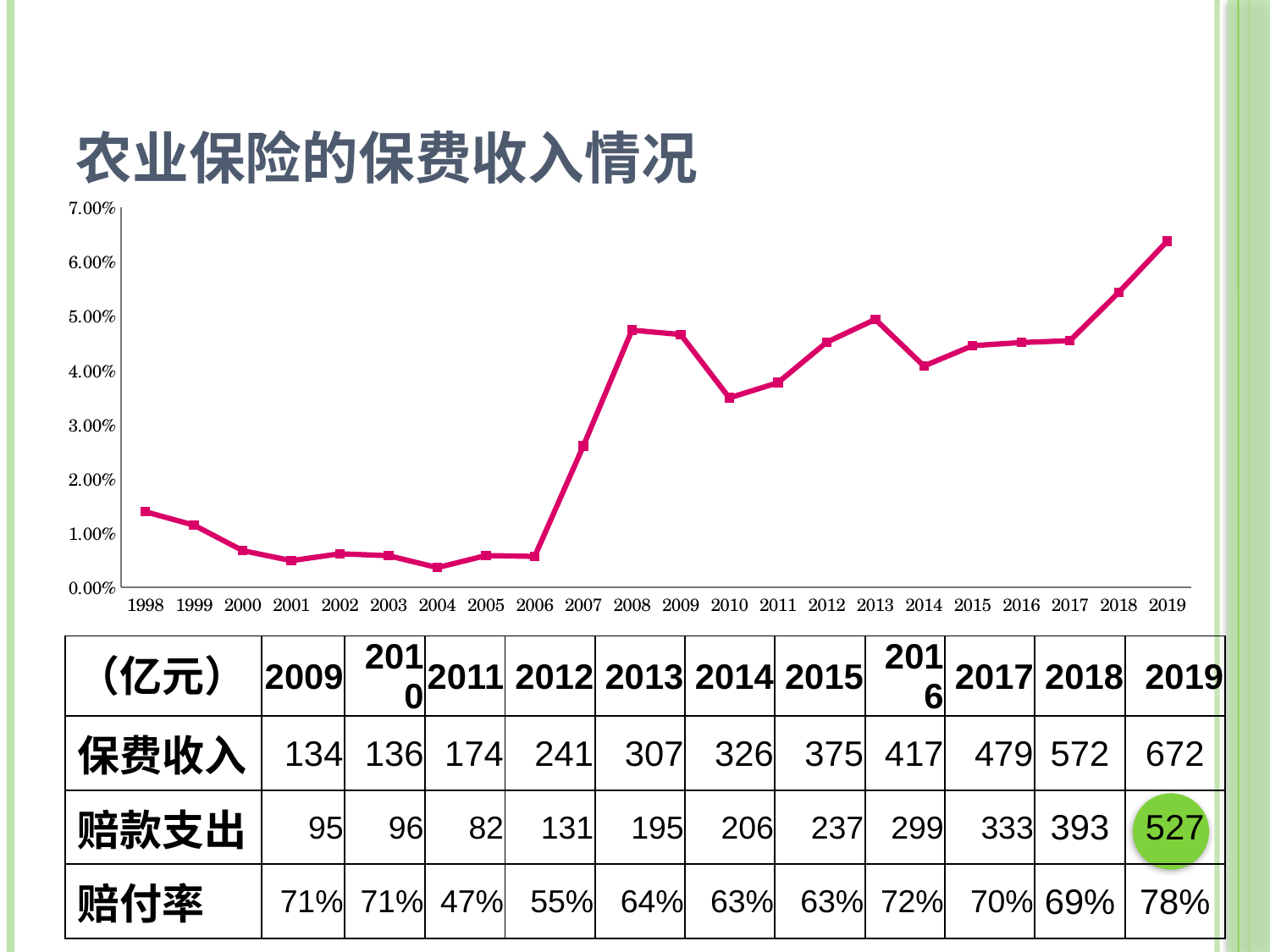

# 农业保险的保费收入情况

### Chart

| Category |  |
|---|---|
| 1998 | 0.013861386138613862 |
| 1999 | 0.011385199240986717 |
| 2000 | 0.0066844919786096255 |
| 2001 | 0.00483842845519005 |
| 2002 | 0.006106400174468576 |
| 2003 | 0.005751068877513277 |
| 2004 | 0.0035555555555555557 |
| 2005 | 0.005771525517286167 |
| 2006 | 0.005615745278270775 |
| 2007 | 0.02599898887259294 |
| 2008 | 0.04736574072092815 |
| 2009 | 0.046570903008870485 |
| 2010 | 0.03487488576973232 |
| 2011 | 0.03768011745802132 |
| 2012 | 0.04513283798511704 |
| 2013 | 0.04935240959006867 |
| 2014 | 0.0407506219535533 |
| 2015 | 0.044507497061721656 |
| 2016 | 0.04508112681771774 |
| 2017 | 0.04543039823932305 |
| 2018 | 0.054319160642798875 |
| 2019 | 0.06379608021704897 |
| （亿元） | 2009 | 2010 | 2011 | 2012 | 2013 | 2014 | 2015 | 2016 | 2017 | 2018 | 2019 |
| --- | --- | --- | --- | --- | --- | --- | --- | --- | --- | --- | --- |
| 保费收入 | 134 | 136 | 174 | 241 | 307 | 326 | 375 | 417 | 479 | 572 | 672 |
| 赔款支出 | 95 | 96 | 82 | 131 | 195 | 206 | 237 | 299 | 333 | 393 | 527 |
| 赔付率 | 71% | 71% | 47% | 55% | 64% | 63% | 63% | 72% | 70% | 69% | 78% |